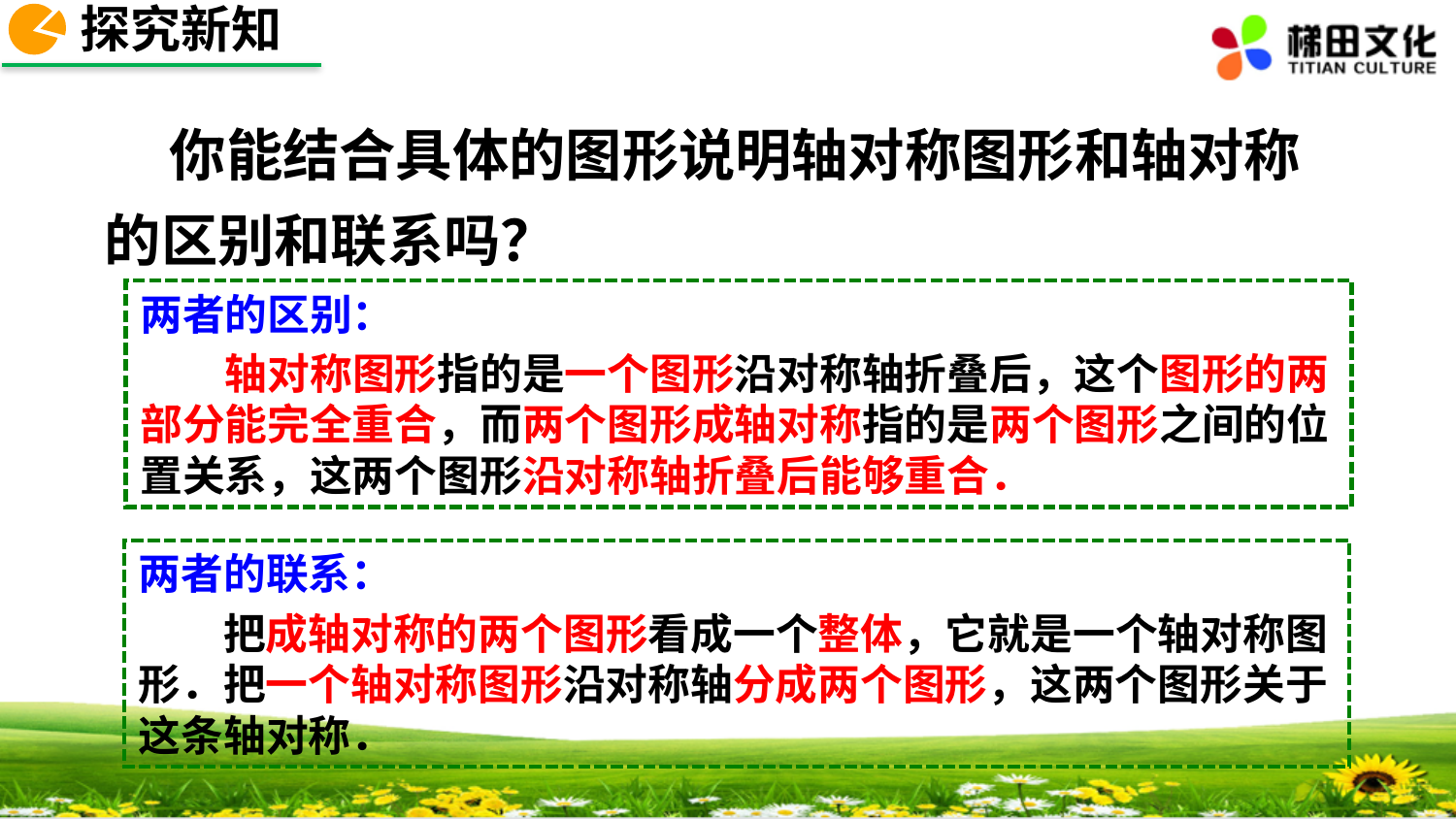

探究新知

    你能结合具体的图形说明轴对称图形和轴对称的区别和联系吗？
两者的区别：
　　轴对称图形指的是一个图形沿对称轴折叠后，这个图形的两部分能完全重合，而两个图形成轴对称指的是两个图形之间的位置关系，这两个图形沿对称轴折叠后能够重合．
两者的联系：
　　把成轴对称的两个图形看成一个整体，它就是一个轴对称图形．把一个轴对称图形沿对称轴分成两个图形，这两个图形关于这条轴对称．